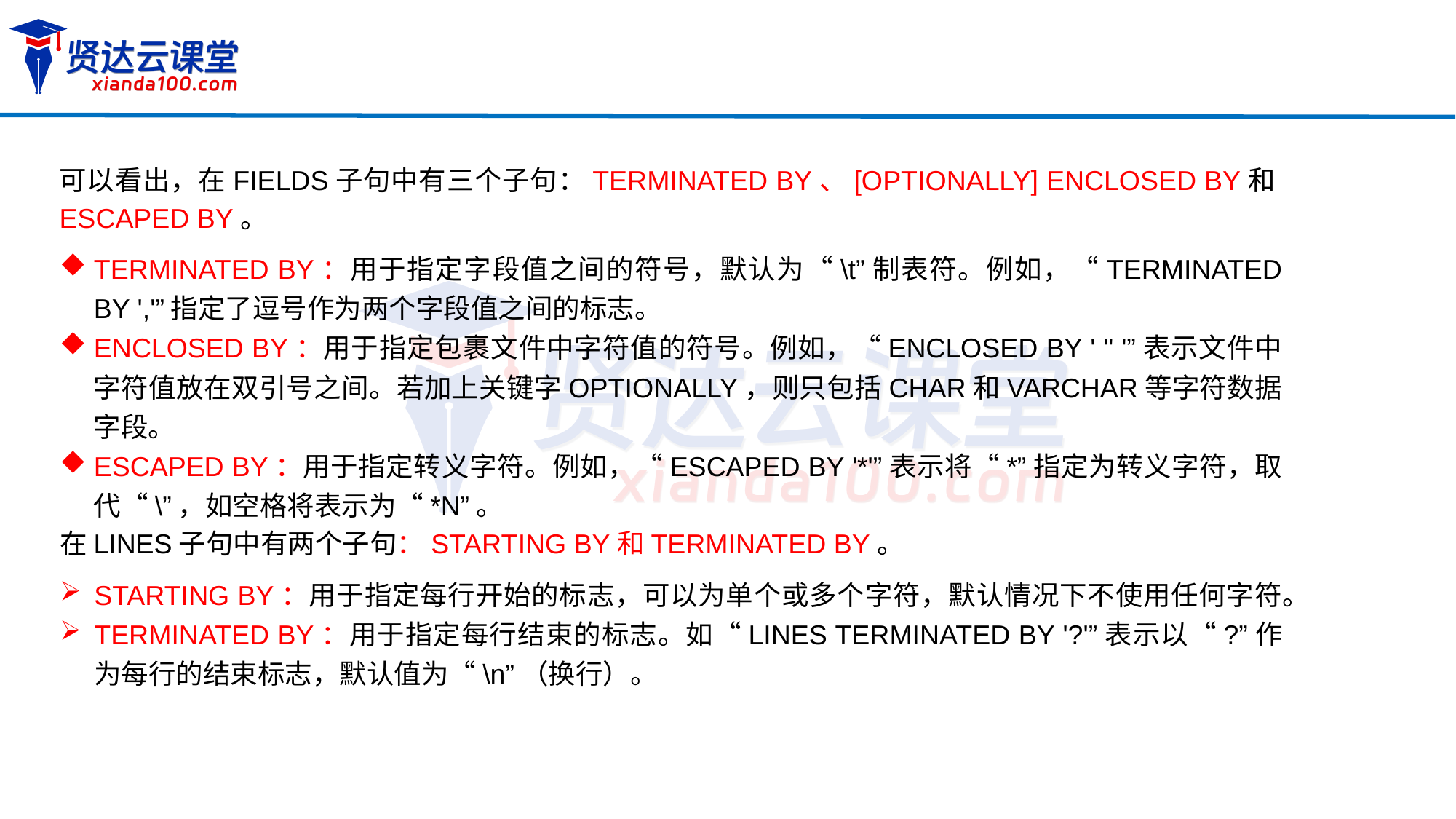

可以看出，在FIELDS子句中有三个子句：TERMINATED BY、[OPTIONALLY] ENCLOSED BY和ESCAPED BY。
TERMINATED BY：用于指定字段值之间的符号，默认为“\t”制表符。例如，“TERMINATED BY ','”指定了逗号作为两个字段值之间的标志。
ENCLOSED BY：用于指定包裹文件中字符值的符号。例如，“ENCLOSED BY ' " '”表示文件中字符值放在双引号之间。若加上关键字OPTIONALLY，则只包括CHAR和VARCHAR等字符数据字段。
ESCAPED BY：用于指定转义字符。例如，“ESCAPED BY '*'”表示将“*”指定为转义字符，取代“\”，如空格将表示为“*N”。
在LINES子句中有两个子句：STARTING BY和TERMINATED BY。
STARTING BY：用于指定每行开始的标志，可以为单个或多个字符，默认情况下不使用任何字符。
TERMINATED BY：用于指定每行结束的标志。如“LINES TERMINATED BY '?'”表示以“?”作为每行的结束标志，默认值为“\n”（换行）。